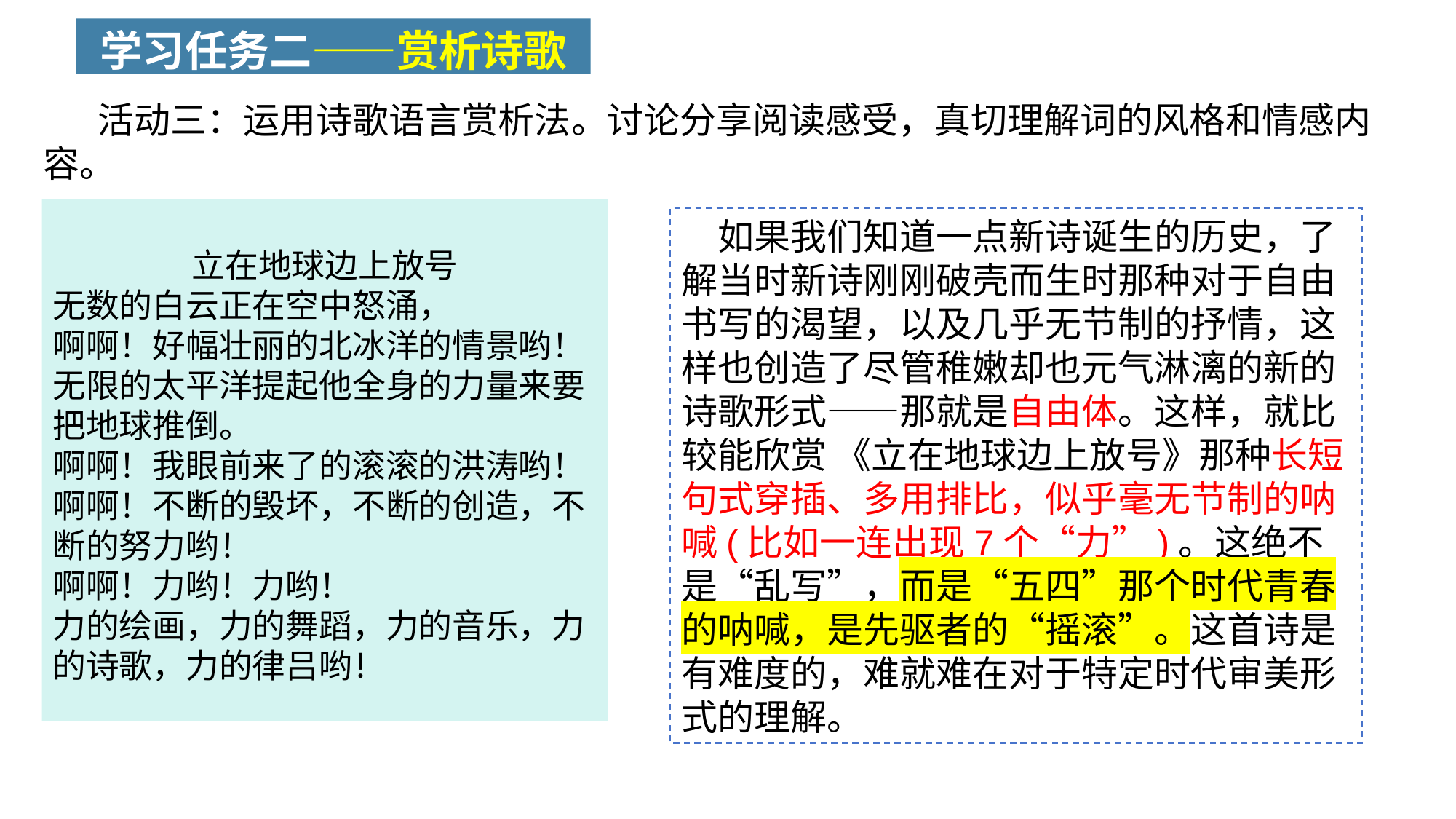

学习任务二——赏析诗歌
活动三：运用诗歌语言赏析法。讨论分享阅读感受，真切理解词的风格和情感内容。

立在地球边上放号
无数的白云正在空中怒涌，
啊啊！好幅壮丽的北冰洋的情景哟！
无限的太平洋提起他全身的力量来要把地球推倒。
啊啊！我眼前来了的滚滚的洪涛哟！
啊啊！不断的毁坏，不断的创造，不断的努力哟！
啊啊！力哟！力哟！
力的绘画，力的舞蹈，力的音乐，力的诗歌，力的律吕哟！
如果我们知道一点新诗诞生的历史，了解当时新诗刚刚破壳而生时那种对于自由书写的渴望，以及几乎无节制的抒情，这样也创造了尽管稚嫩却也元气淋漓的新的诗歌形式——那就是自由体。这样，就比较能欣赏 《立在地球边上放号》那种长短句式穿插、多用排比，似乎毫无节制的呐喊(比如一连出现7个“力”)。这绝不是“乱写”，而是“五四”那个时代青春的呐喊，是先驱者的“摇滚”。这首诗是有难度的，难就难在对于特定时代审美形式的理解。